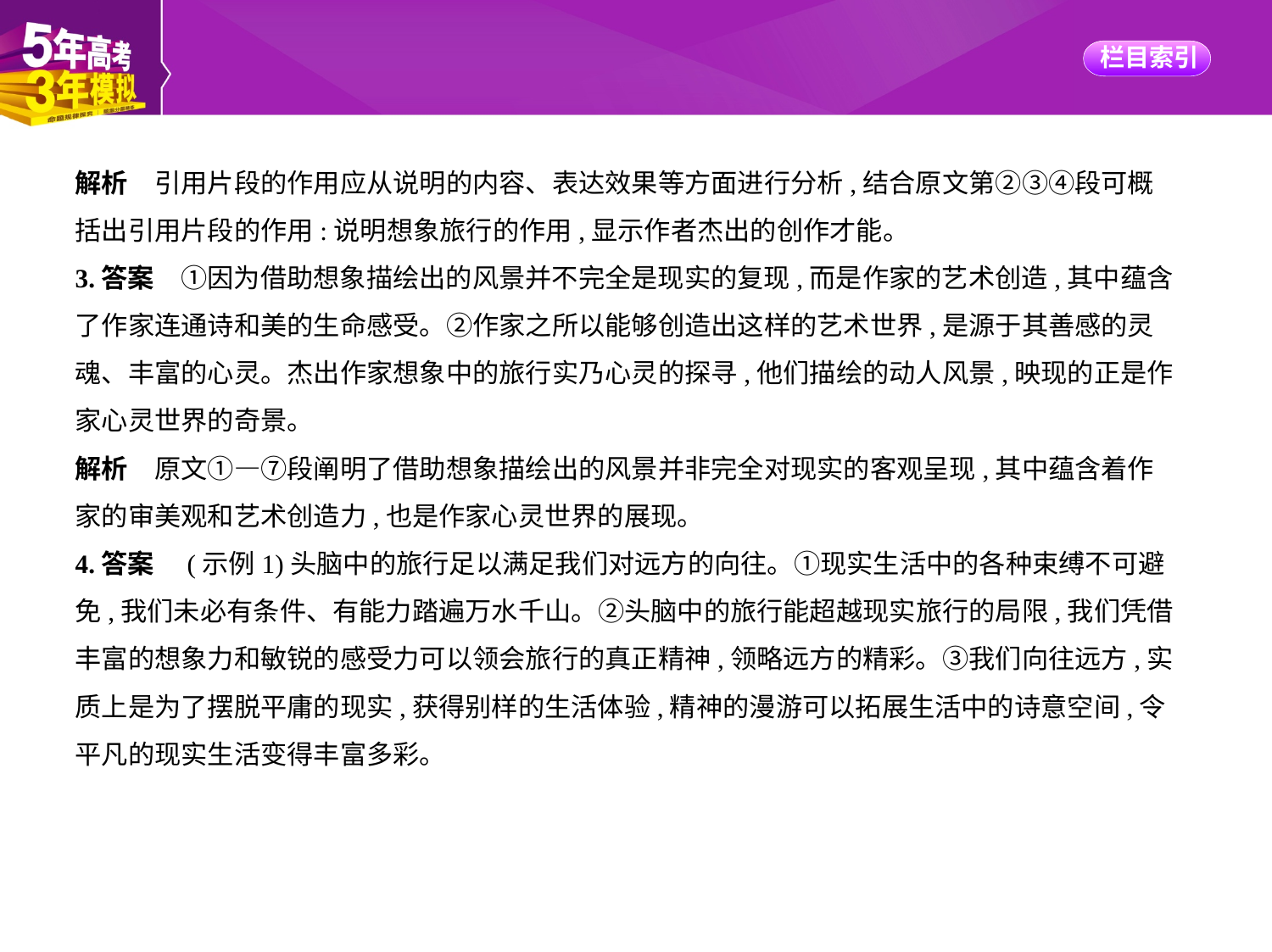

解析　引用片段的作用应从说明的内容、表达效果等方面进行分析,结合原文第②③④段可概
括出引用片段的作用:说明想象旅行的作用,显示作者杰出的创作才能。
3.答案　①因为借助想象描绘出的风景并不完全是现实的复现,而是作家的艺术创造,其中蕴含
了作家连通诗和美的生命感受。②作家之所以能够创造出这样的艺术世界,是源于其善感的灵
魂、丰富的心灵。杰出作家想象中的旅行实乃心灵的探寻,他们描绘的动人风景,映现的正是作
家心灵世界的奇景。
解析　原文①—⑦段阐明了借助想象描绘出的风景并非完全对现实的客观呈现,其中蕴含着作
家的审美观和艺术创造力,也是作家心灵世界的展现。
4.答案　(示例1)头脑中的旅行足以满足我们对远方的向往。①现实生活中的各种束缚不可避
免,我们未必有条件、有能力踏遍万水千山。②头脑中的旅行能超越现实旅行的局限,我们凭借
丰富的想象力和敏锐的感受力可以领会旅行的真正精神,领略远方的精彩。③我们向往远方,实
质上是为了摆脱平庸的现实,获得别样的生活体验,精神的漫游可以拓展生活中的诗意空间,令
平凡的现实生活变得丰富多彩。